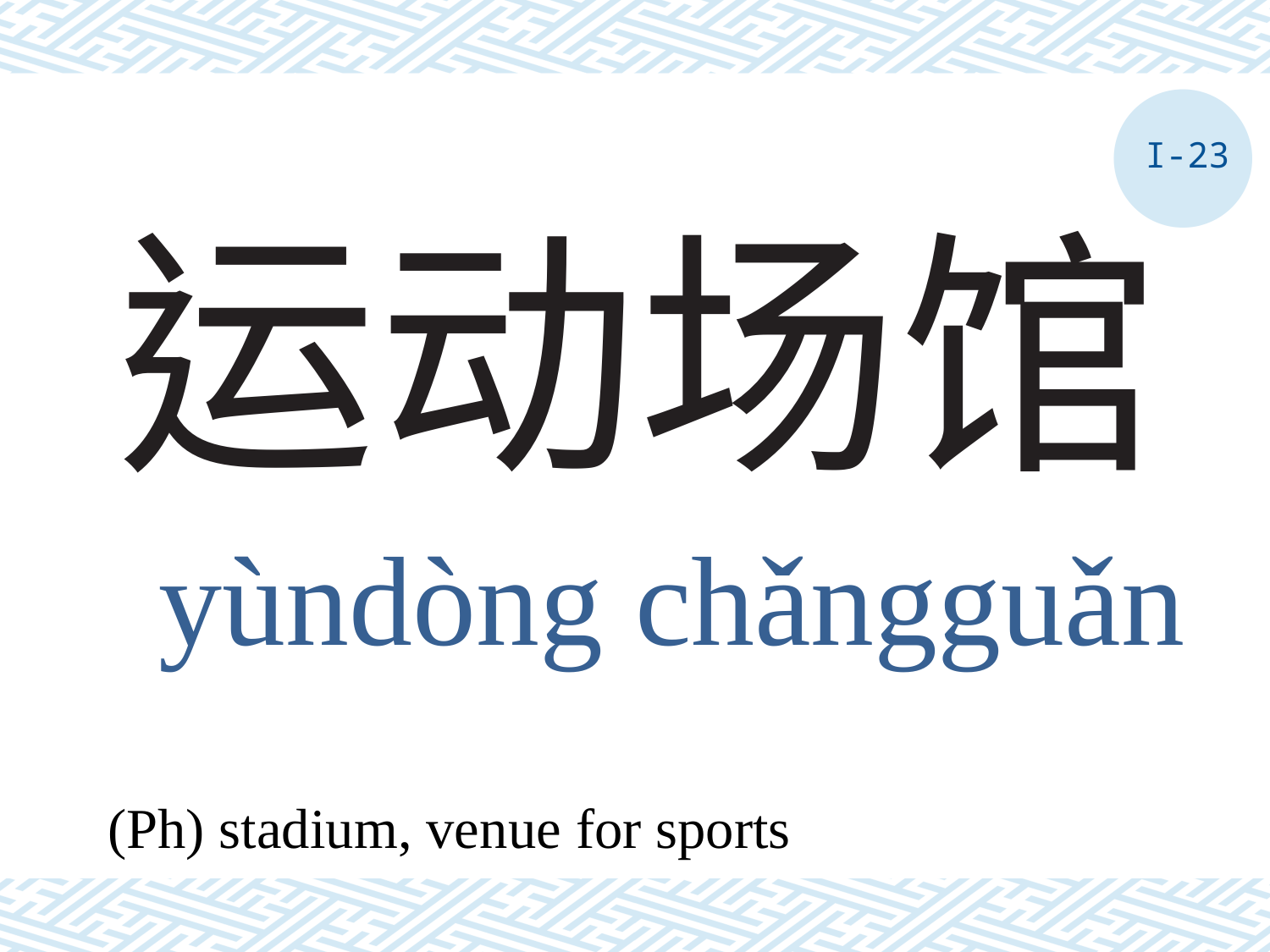

I-23

# 运动场馆
yùndòng chǎngguǎn
(Ph) stadium, venue for sports